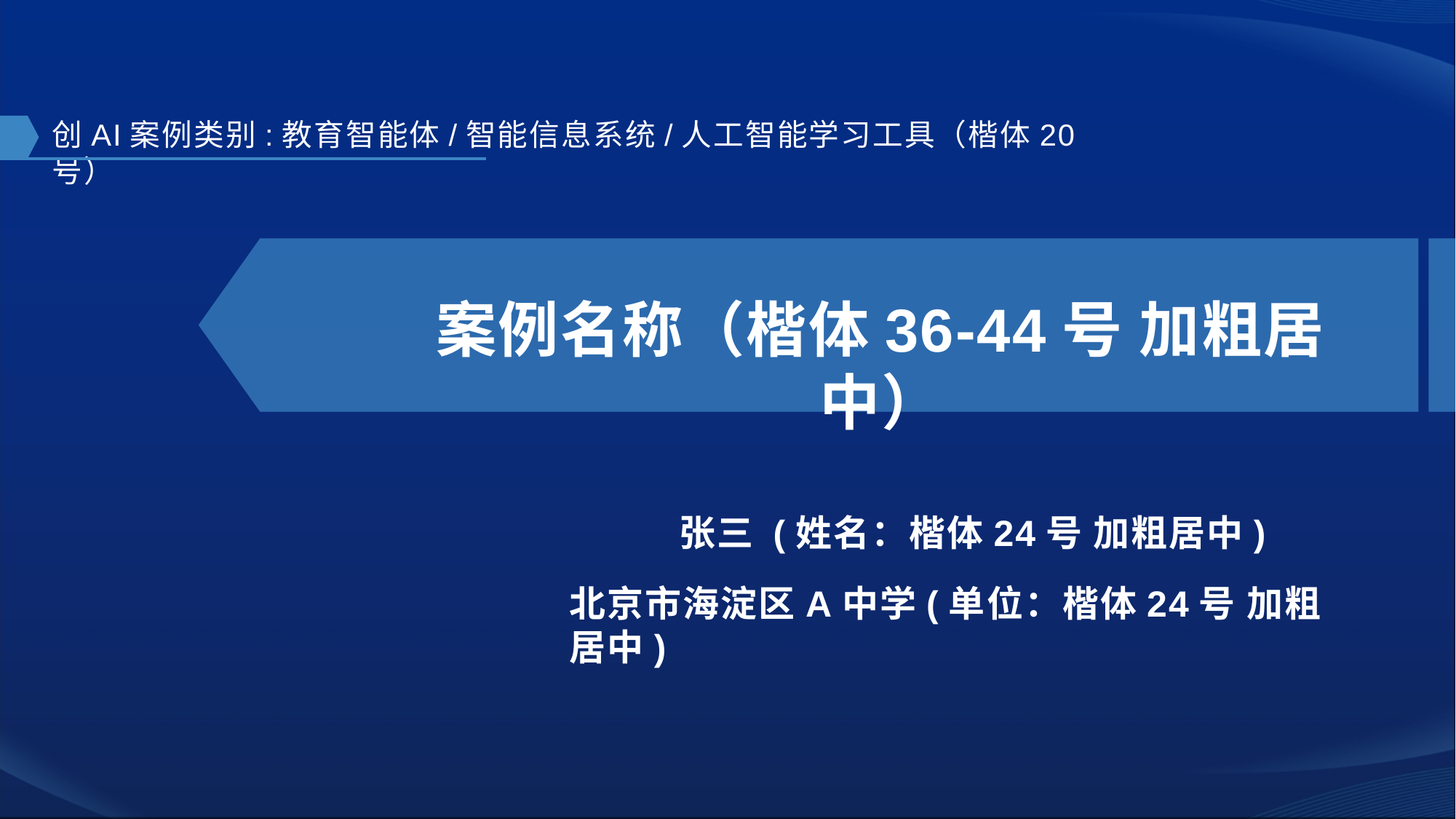

创AI案例类别:教育智能体/智能信息系统/人工智能学习工具（楷体20号）

案例名称（楷体36-44号 加粗居中）
       张三 (姓名：楷体24号 加粗居中)
北京市海淀区A中学(单位：楷体24号 加粗居中)